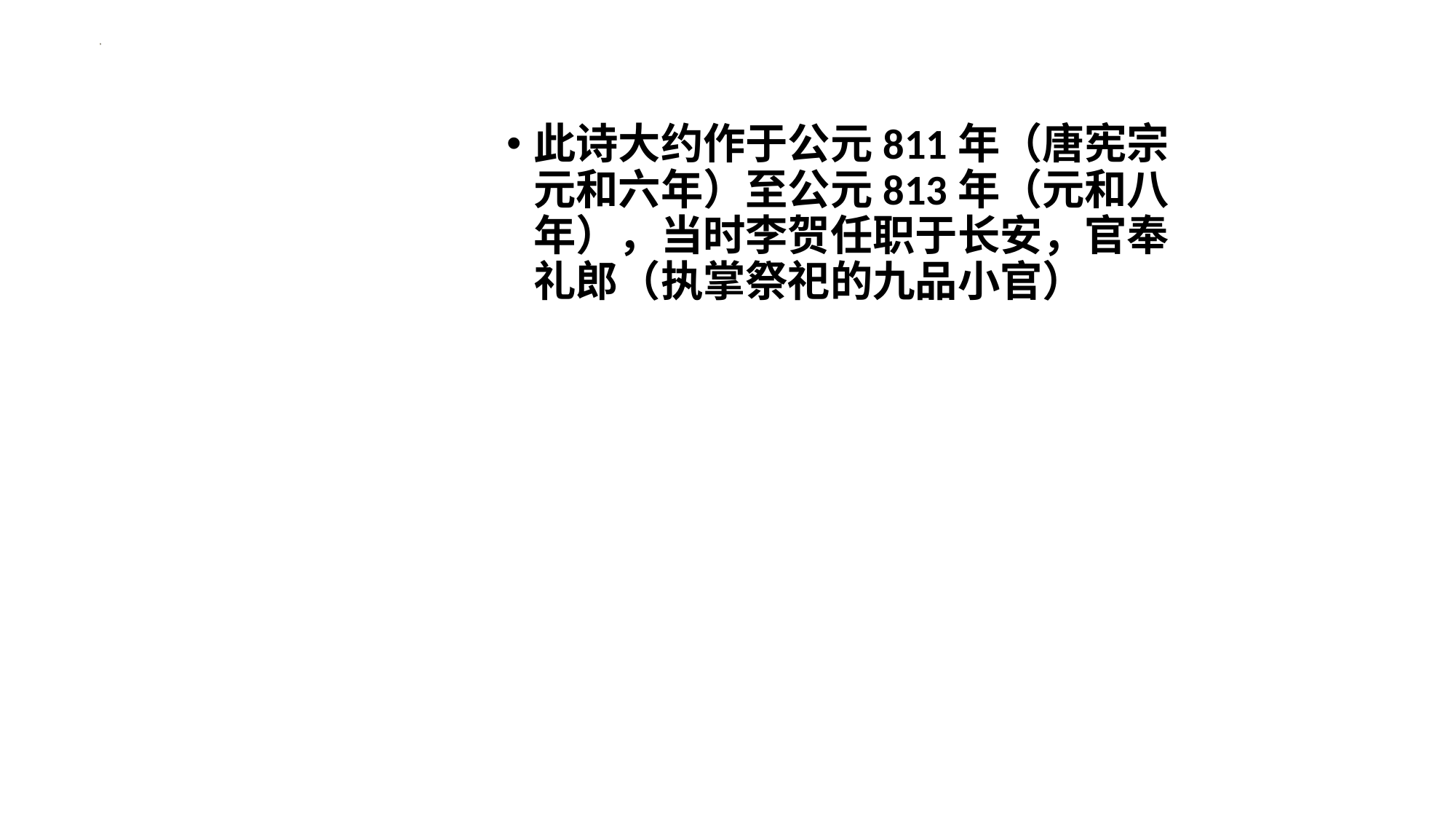

此诗大约作于公元811年（唐宪宗元和六年）至公元813年（元和八年），当时李贺任职于长安，官奉礼郎（执掌祭祀的九品小官）